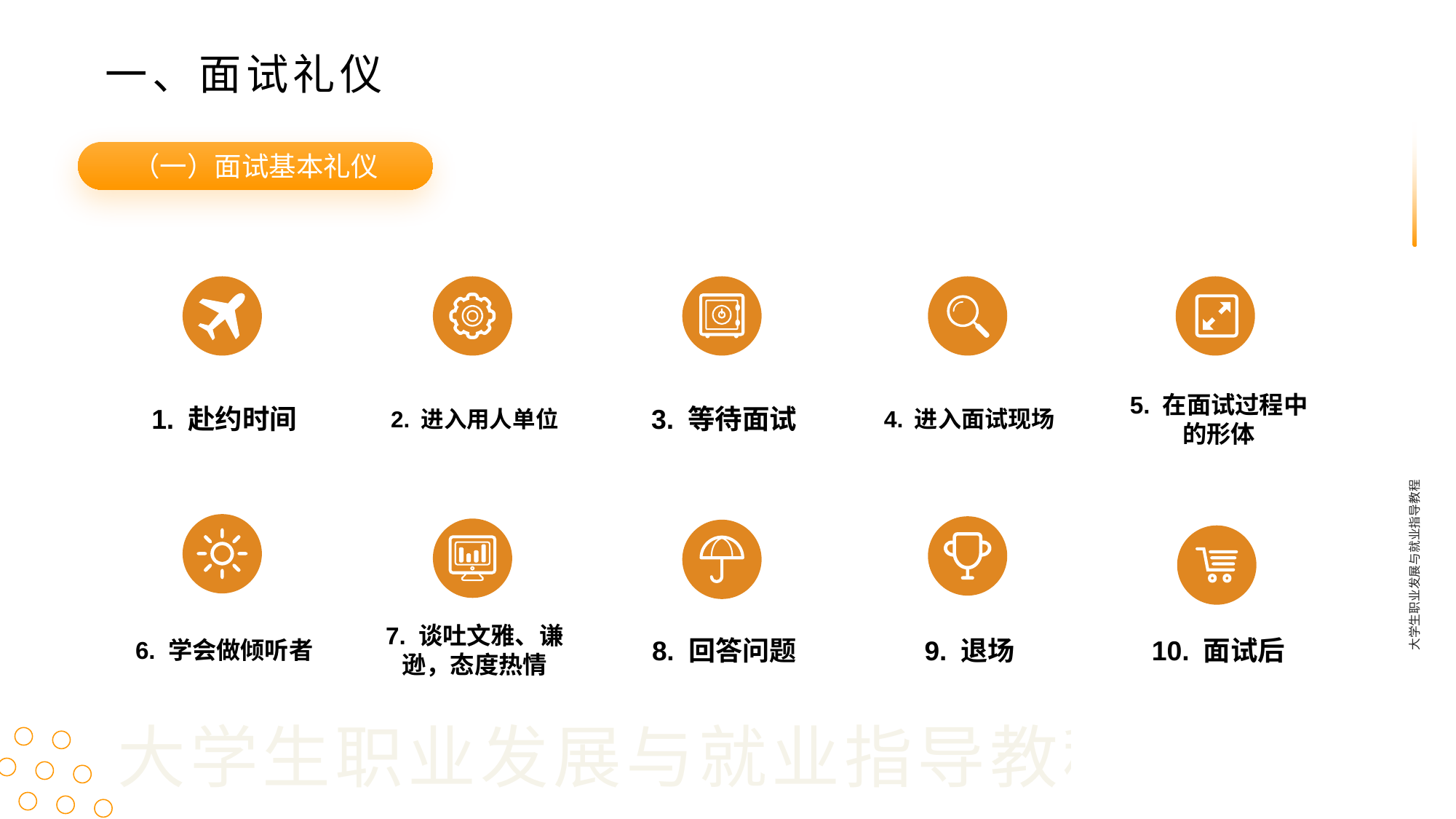

一、面试礼仪

（一）面试基本礼仪

1. 赴约时间
2. 进入用人单位
3. 等待面试
4. 进入面试现场
5. 在面试过程中的形体
大学生职业发展与就业指导教程

6. 学会做倾听者
7. 谈吐文雅、谦逊，态度热情
8. 回答问题
9. 退场
10. 面试后

大学生职业发展与就业指导教程